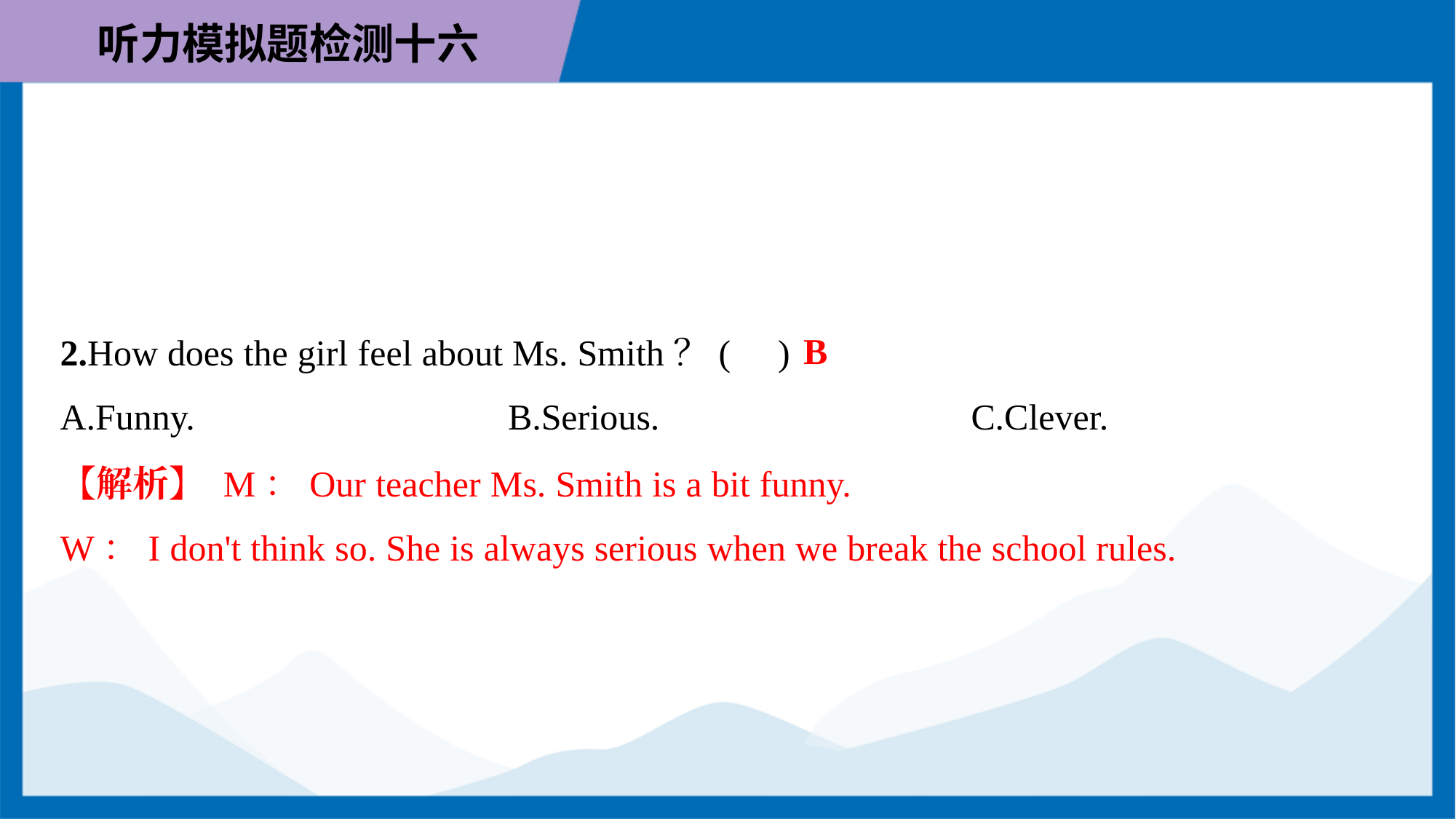

B
2.How does the girl feel about Ms. Smith？(     )
A.Funny.	B.Serious.	C.Clever.
【解析】 M：Our teacher Ms. Smith is a bit funny.
W：I don't think so. She is always serious when we break the school rules.